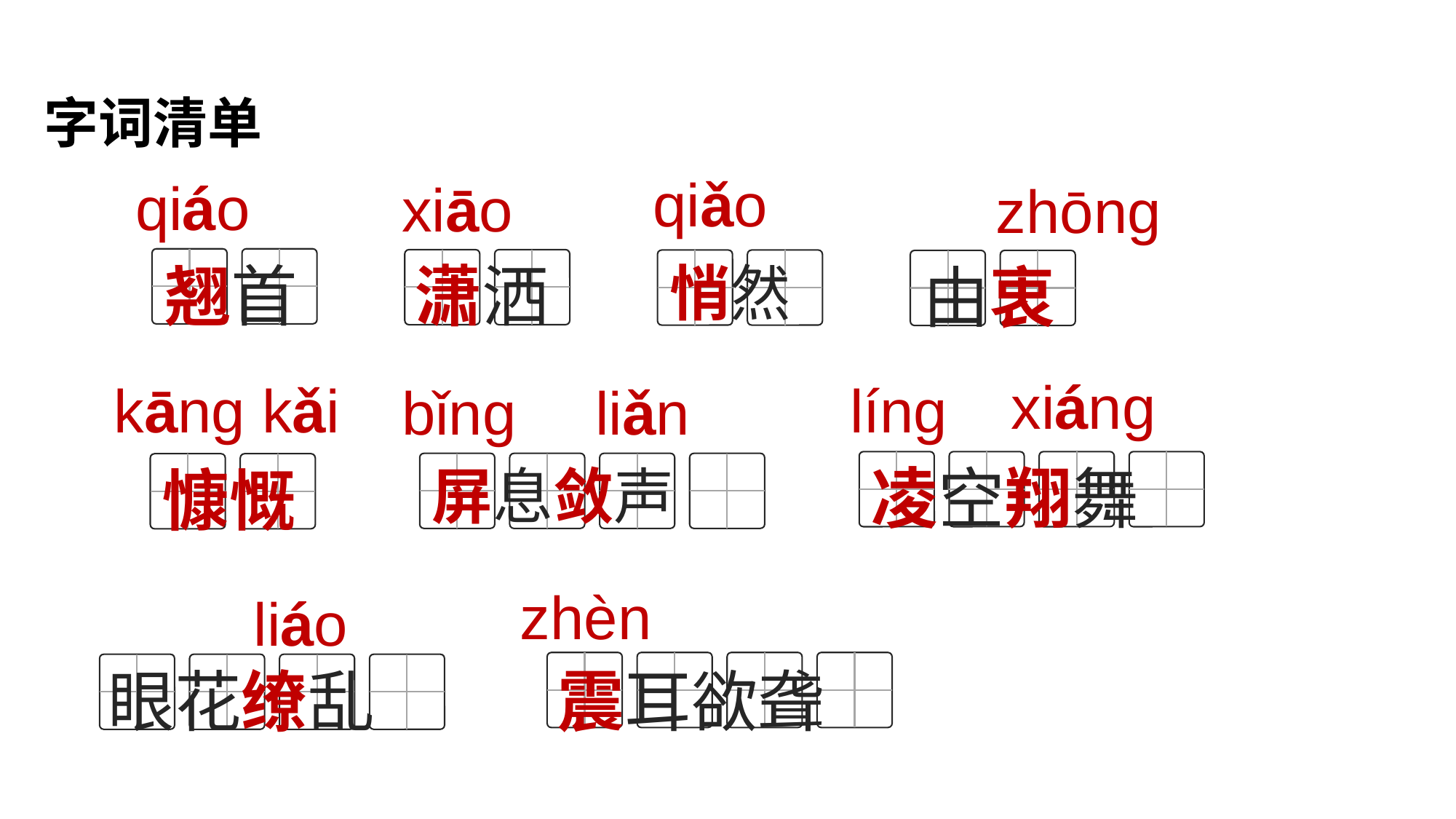

字词清单
qiǎo
qiáo
xiāo
zhōnɡ
翘首

潇洒

悄然

由衷

xiánɡ
línɡ
kānɡ kǎi
liǎn
bǐnɡ
凌空翔舞

屏息敛声
慷慨

zhèn
liáo

震耳欲聋
眼花缭乱